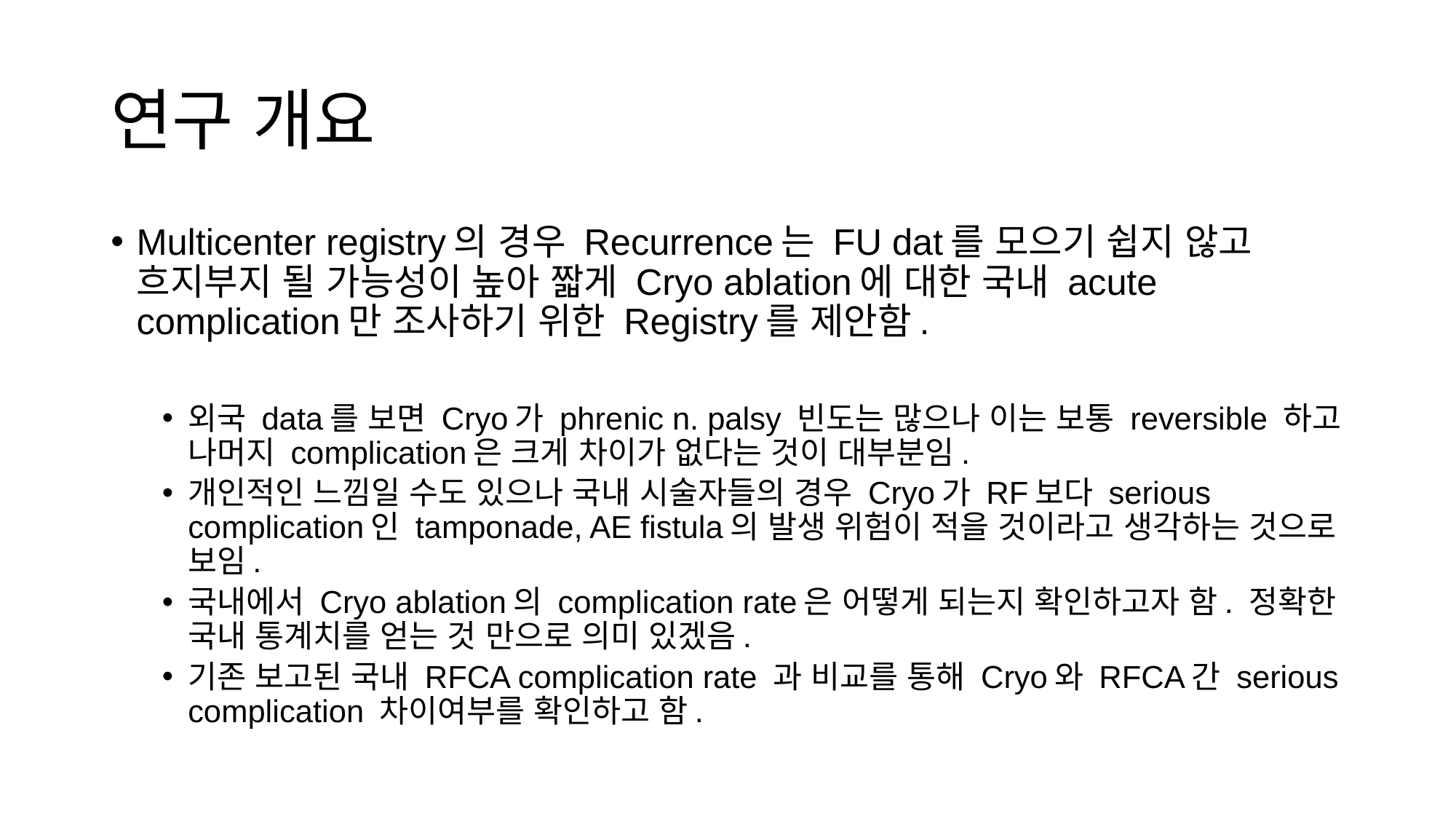

# 연구 개요
Multicenter registry의 경우 Recurrence는 FU dat를 모으기 쉽지 않고 흐지부지 될 가능성이 높아 짧게 Cryo ablation에 대한 국내 acute complication만 조사하기 위한 Registry를 제안함.

외국 data를 보면 Cryo가 phrenic n. palsy 빈도는 많으나 이는 보통 reversible 하고 나머지 complication은 크게 차이가 없다는 것이 대부분임.
개인적인 느낌일 수도 있으나 국내 시술자들의 경우 Cryo가 RF보다 serious complication인 tamponade, AE fistula의 발생 위험이 적을 것이라고 생각하는 것으로 보임.
국내에서 Cryo ablation의 complication rate은 어떻게 되는지 확인하고자 함. 정확한 국내 통계치를 얻는 것 만으로 의미 있겠음.
기존 보고된 국내 RFCA complication rate 과 비교를 통해 Cryo와 RFCA간 serious complication 차이여부를 확인하고 함.